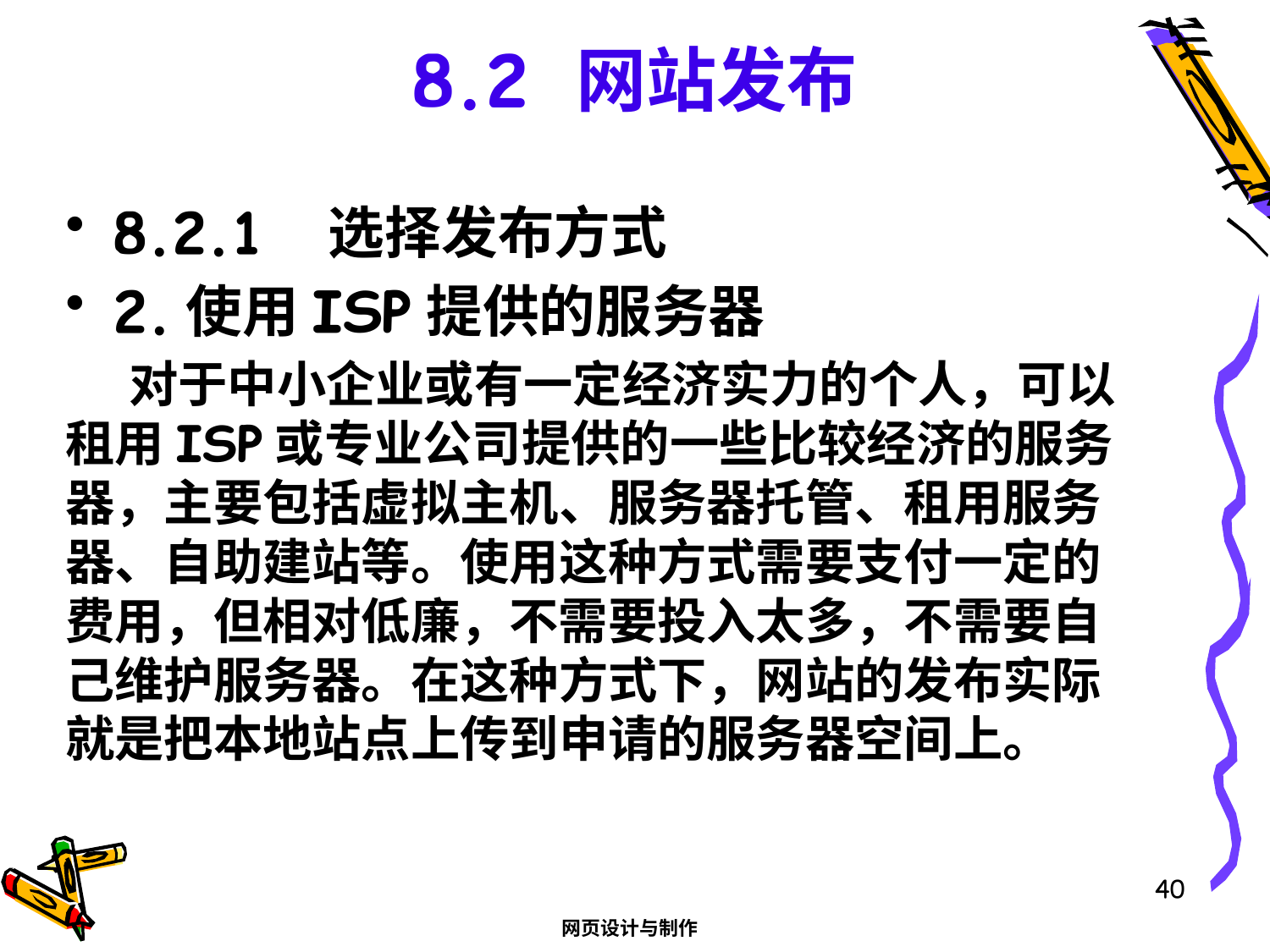

# 8.2 网站发布
8.2.1  选择发布方式
2.使用ISP提供的服务器
对于中小企业或有一定经济实力的个人，可以租用ISP或专业公司提供的一些比较经济的服务器，主要包括虚拟主机、服务器托管、租用服务器、自助建站等。使用这种方式需要支付一定的费用，但相对低廉，不需要投入太多，不需要自己维护服务器。在这种方式下，网站的发布实际就是把本地站点上传到申请的服务器空间上。
40
网页设计与制作